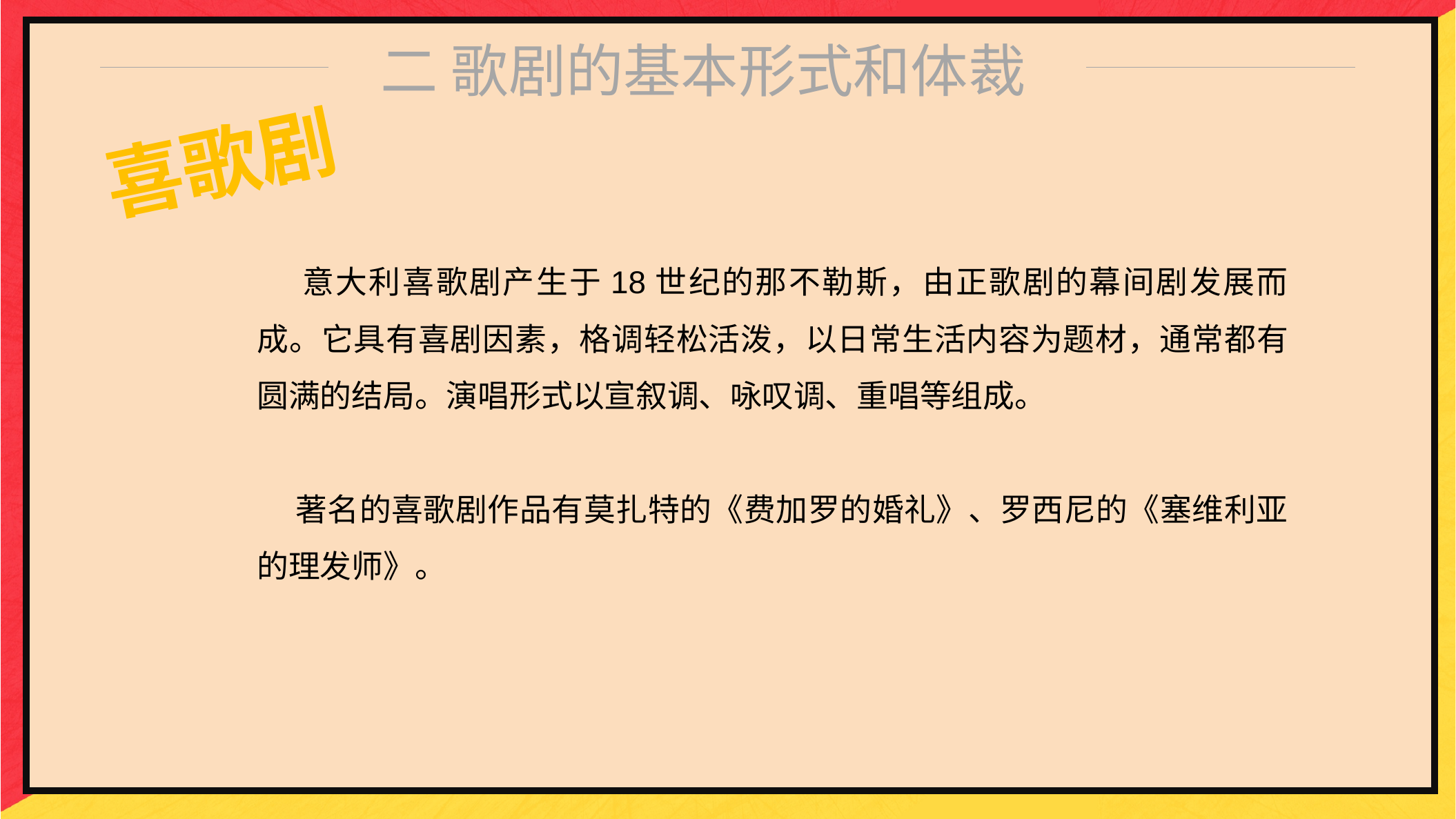

二 歌剧的基本形式和体裁
喜歌剧
    意大利喜歌剧产生于18世纪的那不勒斯，由正歌剧的幕间剧发展而成。它具有喜剧因素，格调轻松活泼，以日常生活内容为题材，通常都有圆满的结局。演唱形式以宣叙调、咏叹调、重唱等组成。

    著名的喜歌剧作品有莫扎特的《费加罗的婚礼》、罗西尼的《塞维利亚的理发师》。